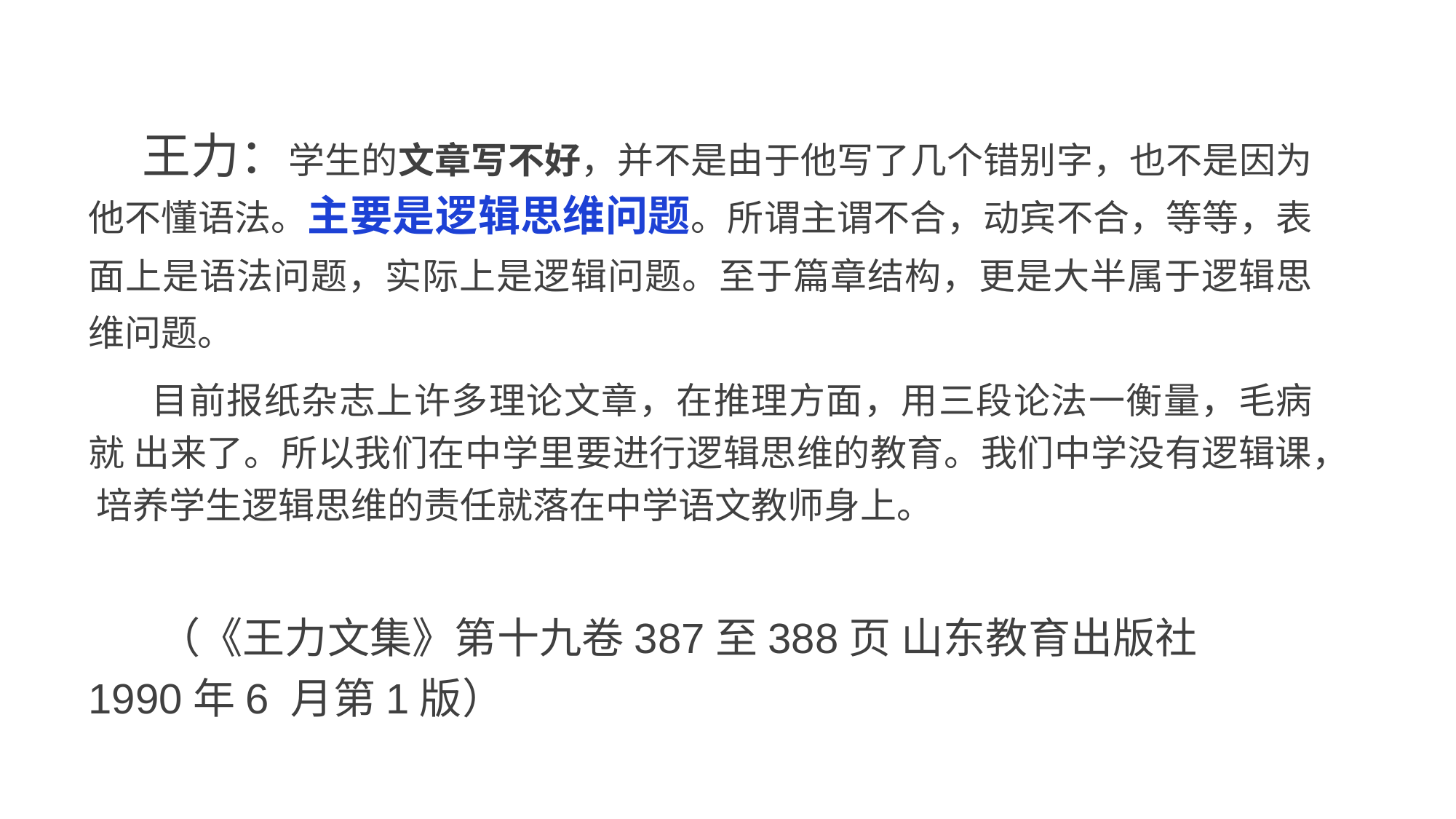

王力：学生的文章写不好，并不是由于他写了几个错别字，也不是因为 他不懂语法。主要是逻辑思维问题。所谓主谓不合，动宾不合，等等，表 面上是语法问题，实际上是逻辑问题。至于篇章结构，更是大半属于逻辑思 维问题。
目前报纸杂志上许多理论文章，在推理方面，用三段论法一衡量，毛病就 出来了。所以我们在中学里要进行逻辑思维的教育。我们中学没有逻辑课， 培养学生逻辑思维的责任就落在中学语文教师身上。
（《王力文集》第十九卷387至388页 山东教育出版社1990年6 月第1版）